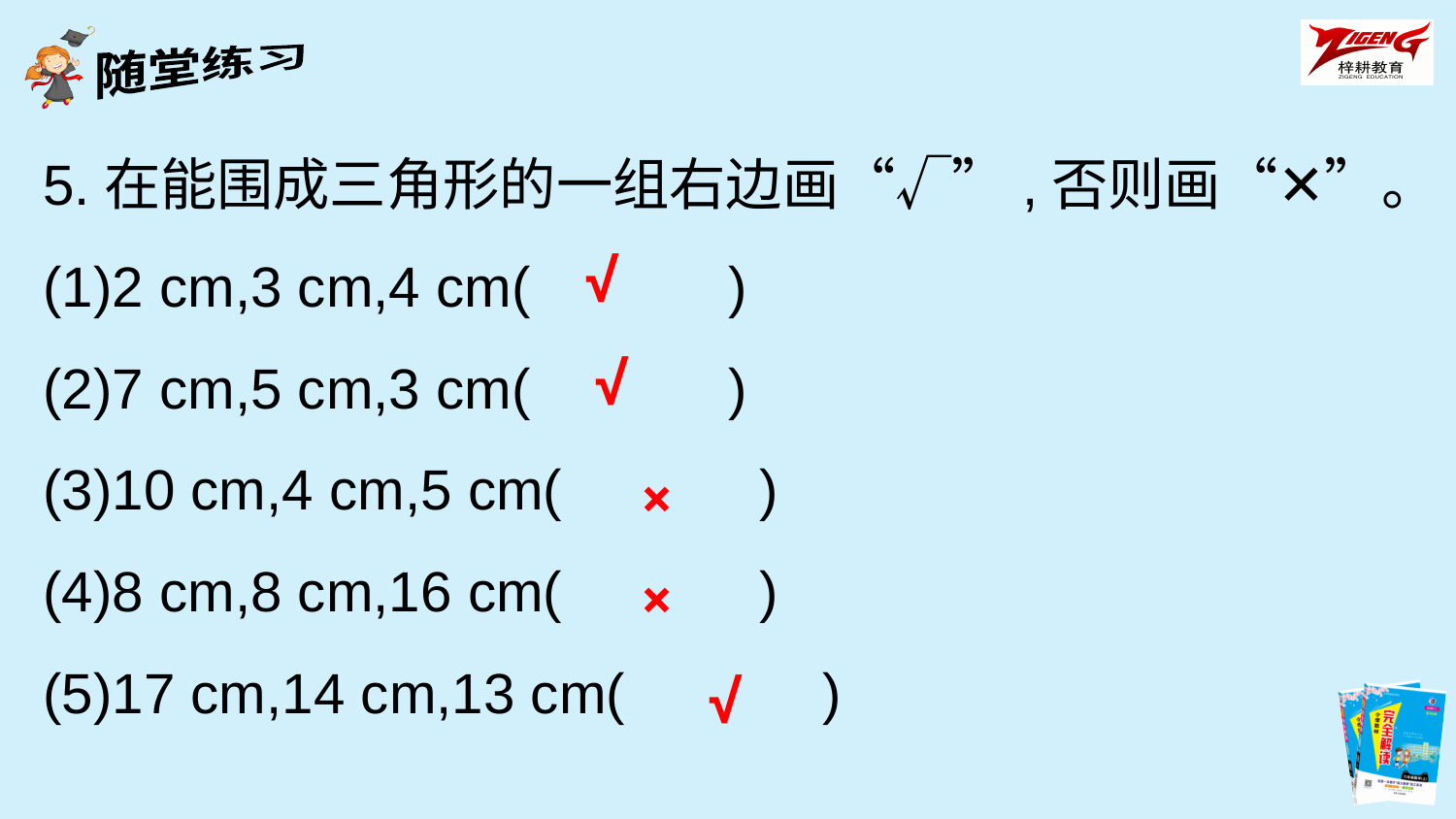

5.在能围成三角形的一组右边画“√”,否则画“✕”。
(1)2 cm,3 cm,4 cm(　　　)
(2)7 cm,5 cm,3 cm(　　　)
(3)10 cm,4 cm,5 cm(　　　)
(4)8 cm,8 cm,16 cm(　　　)
(5)17 cm,14 cm,13 cm(　　　)
√
√
×
×
√